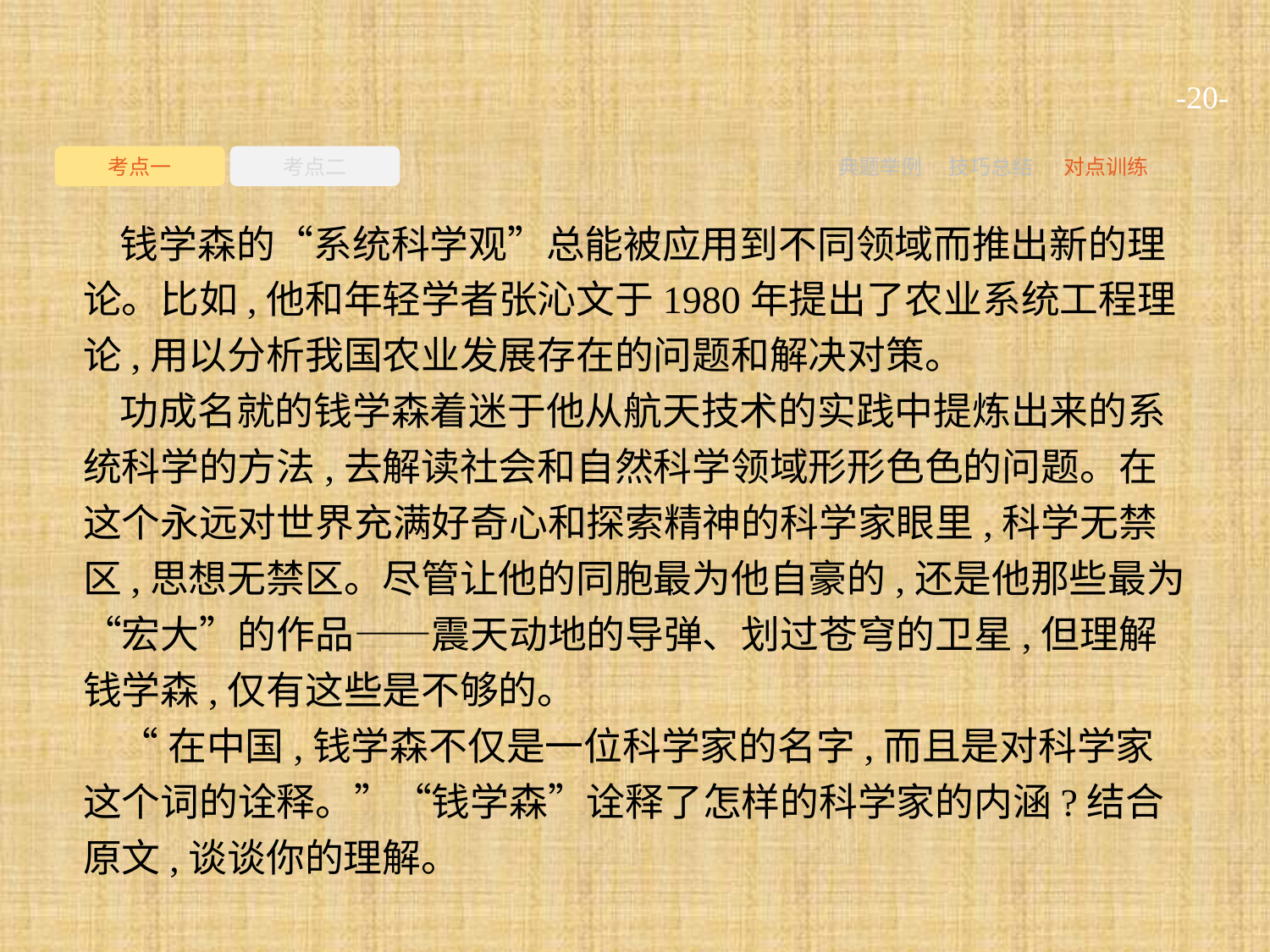

-20-
考点一
考点二
典题举例
技巧总结
对点训练
钱学森的“系统科学观”总能被应用到不同领域而推出新的理论。比如,他和年轻学者张沁文于1980年提出了农业系统工程理论,用以分析我国农业发展存在的问题和解决对策。
功成名就的钱学森着迷于他从航天技术的实践中提炼出来的系统科学的方法,去解读社会和自然科学领域形形色色的问题。在这个永远对世界充满好奇心和探索精神的科学家眼里,科学无禁区,思想无禁区。尽管让他的同胞最为他自豪的,还是他那些最为“宏大”的作品——震天动地的导弹、划过苍穹的卫星,但理解钱学森,仅有这些是不够的。
“在中国,钱学森不仅是一位科学家的名字,而且是对科学家这个词的诠释。”“钱学森”诠释了怎样的科学家的内涵?结合原文,谈谈你的理解。